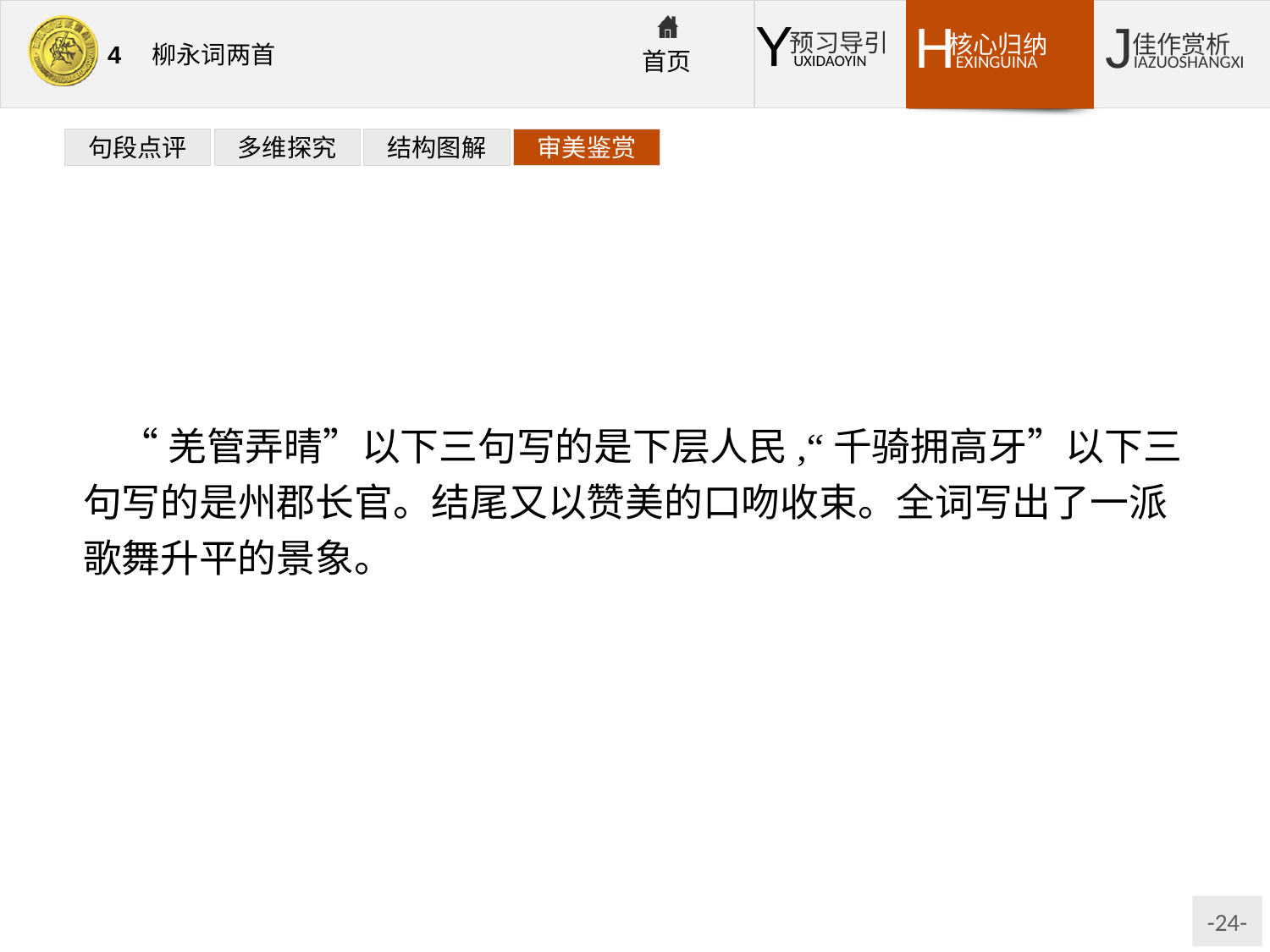

句段点评
多维探究
结构图解
审美鉴赏
“羌管弄晴”以下三句写的是下层人民,“千骑拥高牙”以下三句写的是州郡长官。结尾又以赞美的口吻收束。全词写出了一派歌舞升平的景象。